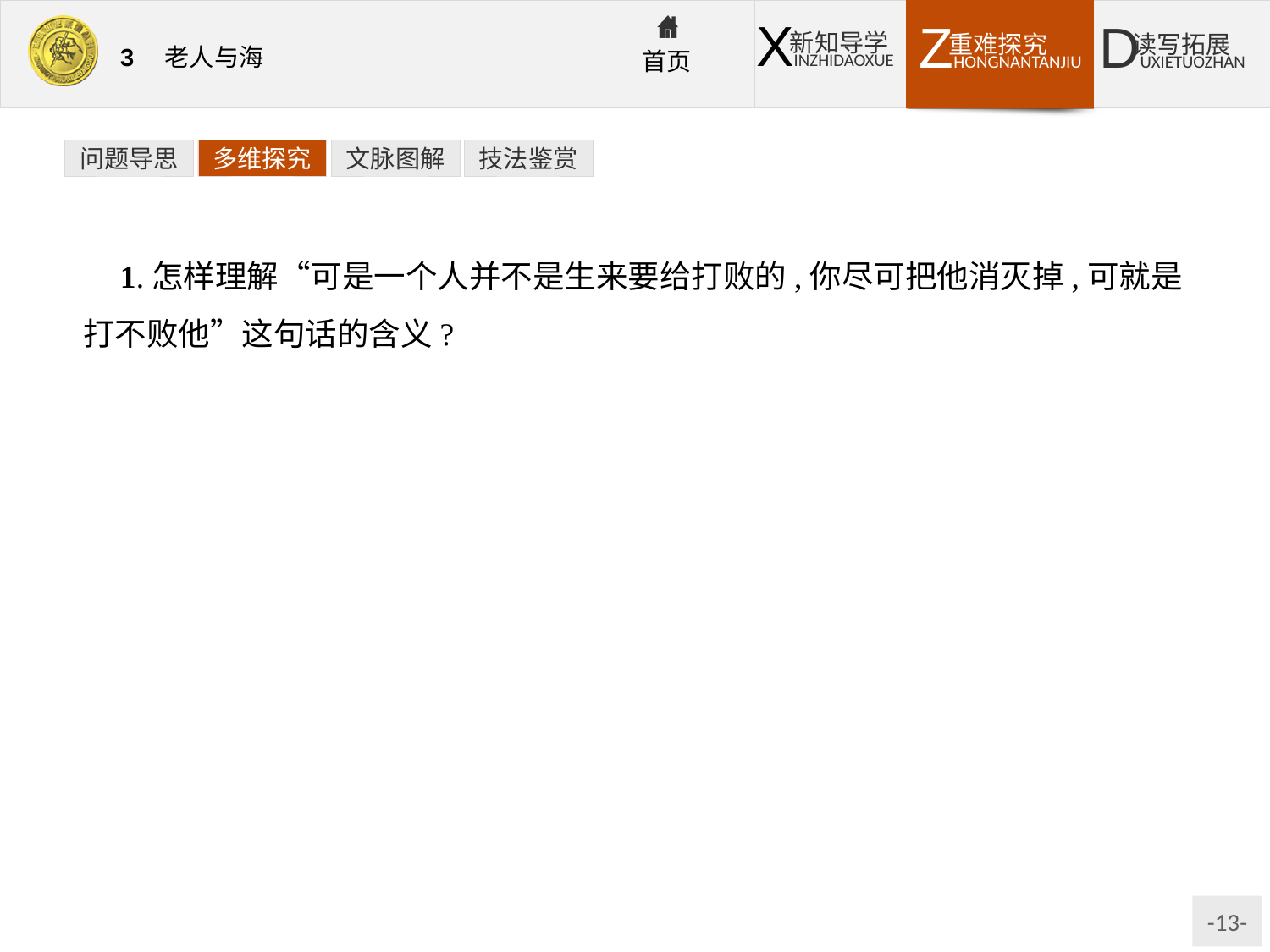

问题导思
多维探究
文脉图解
技法鉴赏
1.怎样理解“可是一个人并不是生来要给打败的,你尽可把他消灭掉,可就是打不败他”这句话的含义?
提示:这句话是桑地亚哥的内心独白,也是小说的核心精神。它生动地揭示了桑地亚哥的内心世界和人生追求,是作者海明威的思想观与价值观的反映。这句话意味着,人生的使命是奋斗,是与命运做不懈的抗争。人生下来虽然面临种种自然与社会的挑战,也许这些挑战强大到足以把人的肉体消灭,但一个人只要保持旺盛的斗志和在任何艰难险阻面前不屈服的精神,人就永远是胜利者。小说中的老渔夫桑地亚哥虽然最终没能保住大马林鱼,但在与鲨鱼搏斗的过程中,表现出无与伦比的力量和勇气,不失人的尊严,是精神上的胜利者。